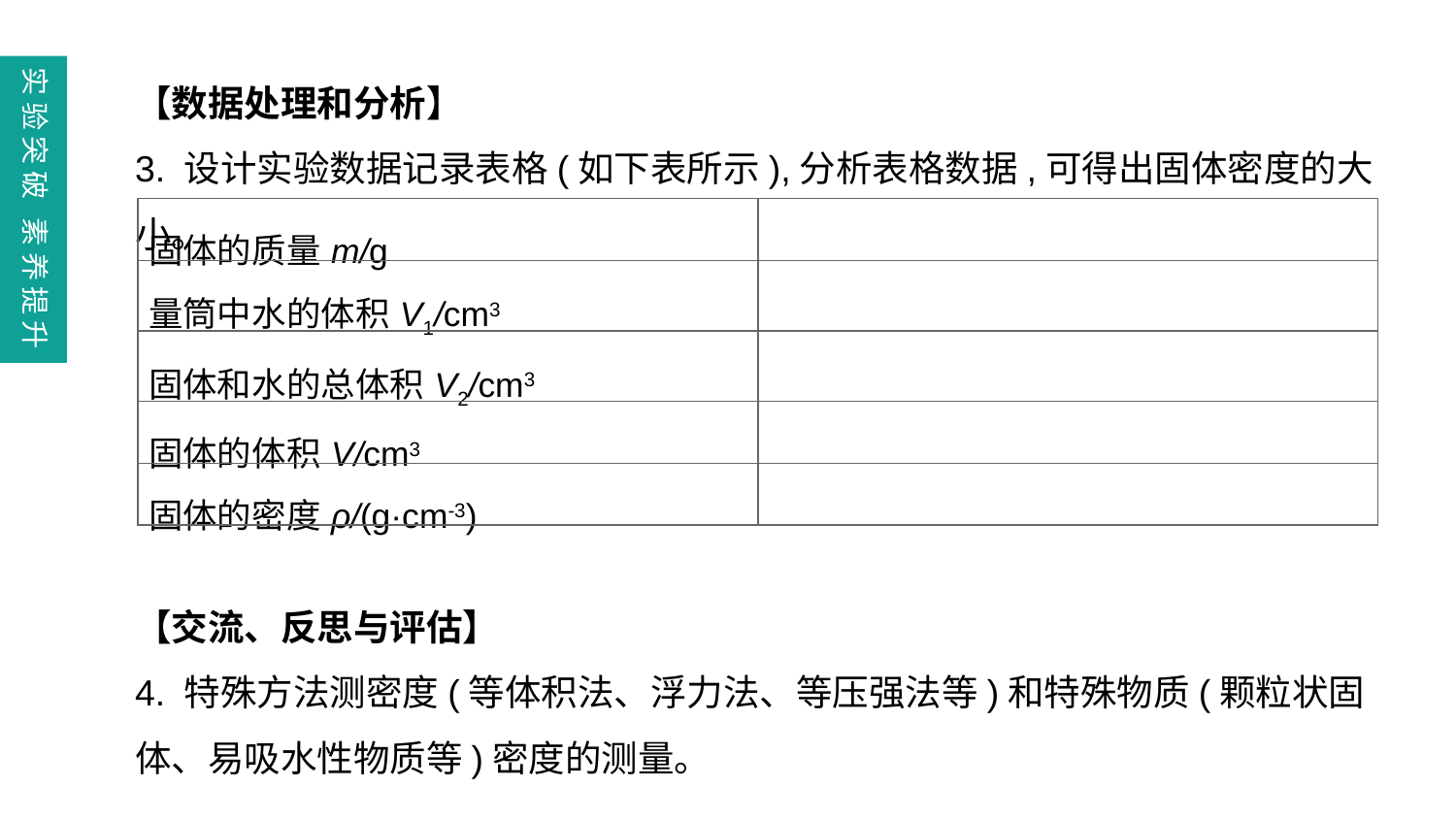

【数据处理和分析】
3. 设计实验数据记录表格(如下表所示),分析表格数据,可得出固体密度的大小。

【交流、反思与评估】
4. 特殊方法测密度(等体积法、浮力法、等压强法等)和特殊物质(颗粒状固体、易吸水性物质等)密度的测量。

实验突破 素养提升
| 固体的质量m/g |  |
| --- | --- |
| 量筒中水的体积V1/cm3 |  |
| 固体和水的总体积V2/cm3 |  |
| 固体的体积V/cm3 |  |
| 固体的密度ρ/(g·cm-3) |  |